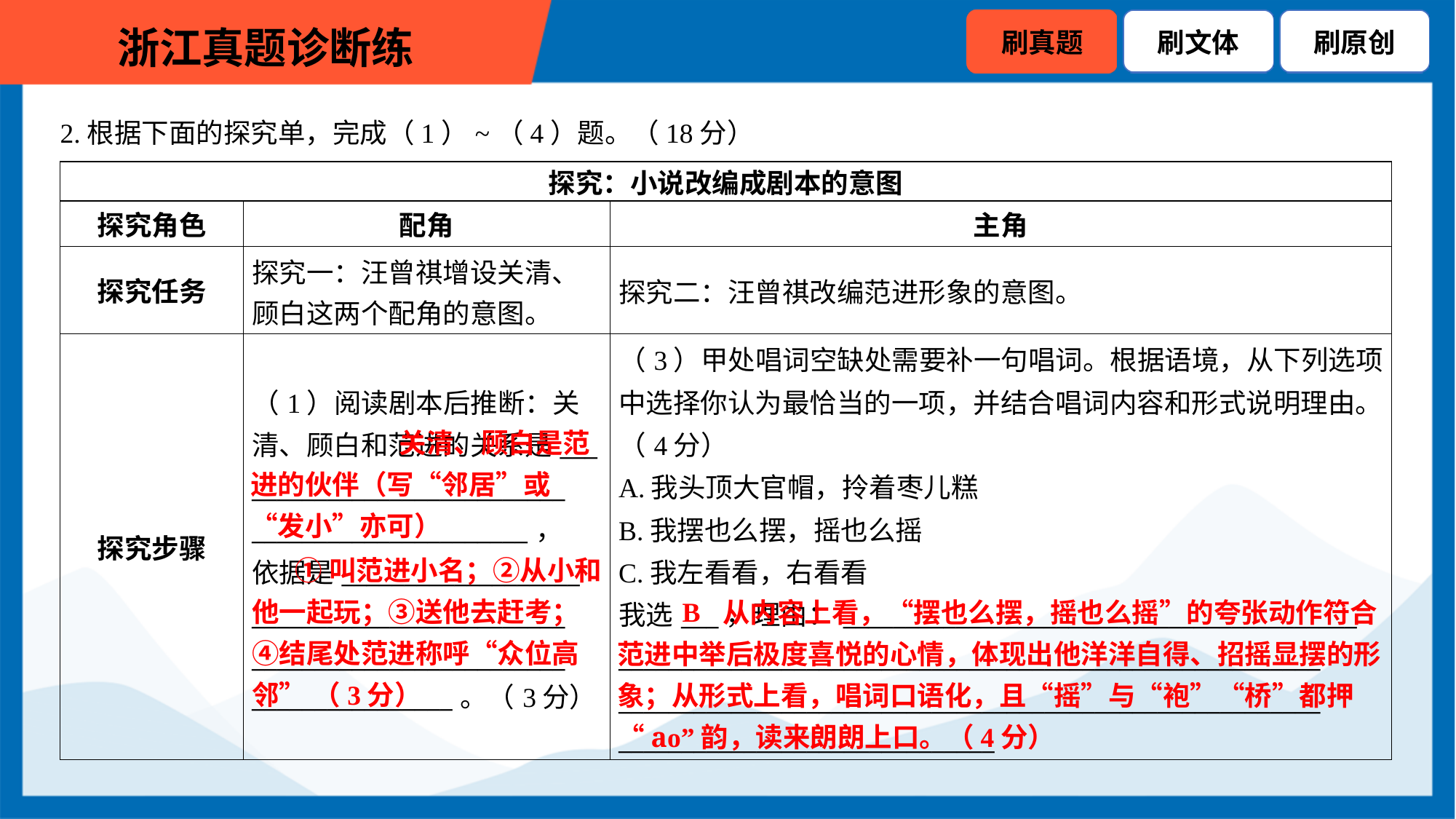

2.根据下面的探究单，完成（1）~（4）题。（18分）
| 探究：小说改编成剧本的意图 |  |  |
| --- | --- | --- |
| 探究角色 | 配角 | 主角 |
| 探究任务 | 探究一：汪曾祺增设关清、 顾白这两个配角的意图。 | 探究二：汪曾祺改编范进形象的意图。 |
| 探究步骤 | （1）阅读剧本后推断：关 清、顾白和范进的关系是\_\_\_ \_\_\_\_\_\_\_\_\_\_\_\_\_\_\_\_\_\_\_\_\_\_\_\_\_ \_\_\_\_\_\_\_\_\_\_\_\_\_\_\_\_\_\_\_\_\_\_， 依据是\_\_\_\_\_\_\_\_\_\_\_\_\_\_\_\_\_\_\_ \_\_\_\_\_\_\_\_\_\_\_\_\_\_\_\_\_\_\_\_\_\_\_\_\_ \_\_\_\_\_\_\_\_\_\_\_\_\_\_\_\_\_\_\_\_\_\_\_\_\_ \_\_\_\_\_\_\_\_\_\_\_\_\_\_\_\_。（3分） | （3）甲处唱词空缺处需要补一句唱词。根据语境，从下列选项 中选择你认为最恰当的一项，并结合唱词内容和形式说明理由。 （4分） A.我头顶大官帽，拎着枣儿糕 B.我摆也么摆，摇也么摇 C.我左看看，右看看 我选\_\_\_，理由：\_\_\_\_\_\_\_\_\_\_\_\_\_\_\_\_\_\_\_\_\_\_\_\_\_\_\_\_\_\_\_\_\_\_\_\_\_\_\_\_\_ \_\_\_\_\_\_\_\_\_\_\_\_\_\_\_\_\_\_\_\_\_\_\_\_\_\_\_\_\_\_\_\_\_\_\_\_\_\_\_\_\_\_\_\_\_\_\_\_\_\_\_\_\_\_\_\_ \_\_\_\_\_\_\_\_\_\_\_\_\_\_\_\_\_\_\_\_\_\_\_\_\_\_\_\_\_\_\_\_\_\_\_\_\_\_\_\_\_\_\_\_\_\_\_\_\_\_\_\_\_\_\_\_ \_\_\_\_\_\_\_\_\_\_\_\_\_\_\_\_\_\_\_\_\_\_\_\_\_\_\_\_\_\_ |
                       关清、顾白是范进的伙伴（写“邻居”或“发小”亦可）
       ①叫范进小名；②从小和他一起玩；③送他去赶考；④结尾处范进称呼“众位高邻” （3分）
                从内容上看，“摆也么摆，摇也么摇”的夸张动作符合范进中举后极度喜悦的心情，体现出他洋洋自得、招摇显摆的形象；从形式上看，唱词口语化，且“摇”与“袍”“桥”都押 “ao”韵，读来朗朗上口。（4分）
B